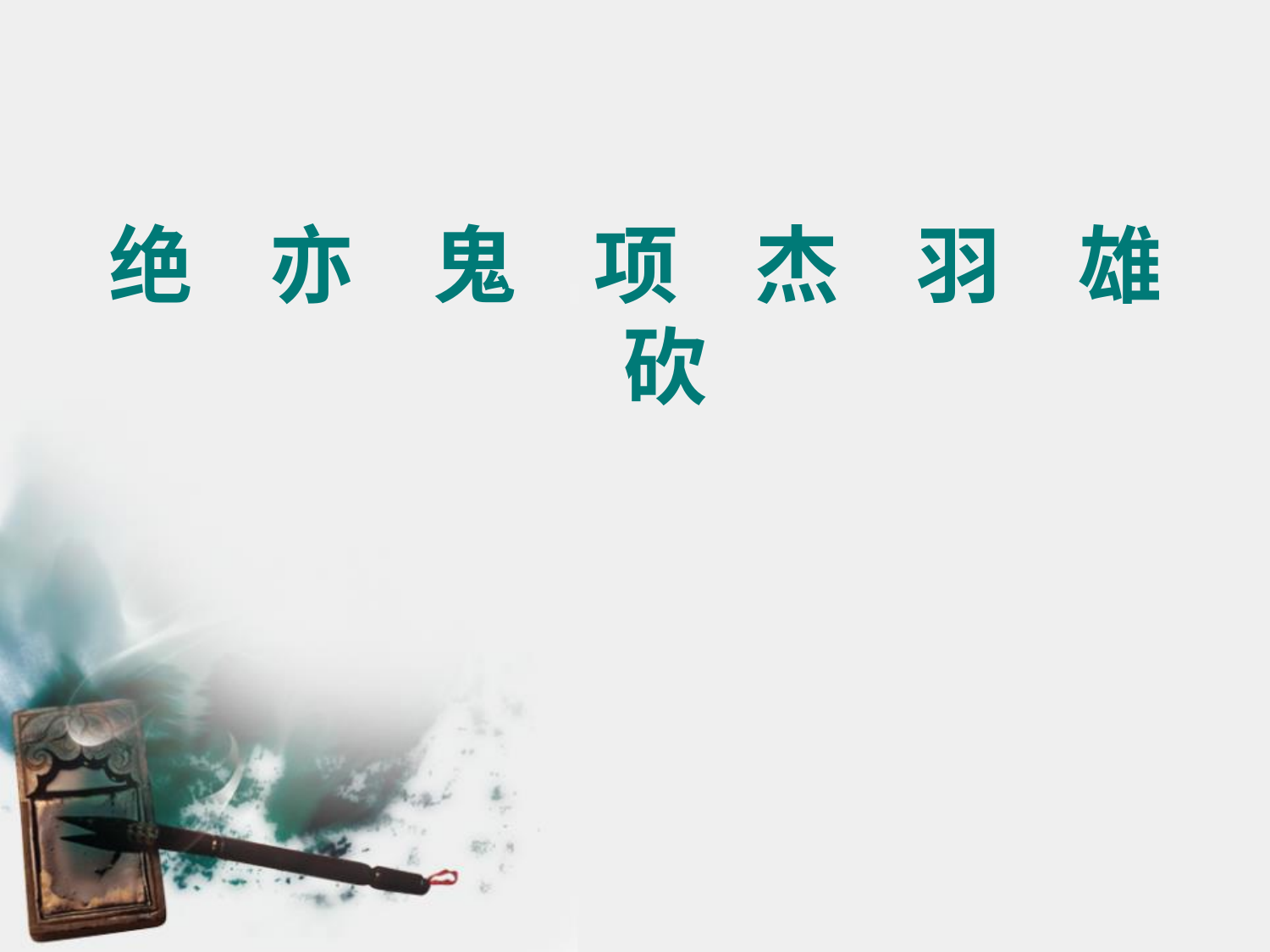

绝    亦    鬼    项    杰    羽    雄    砍